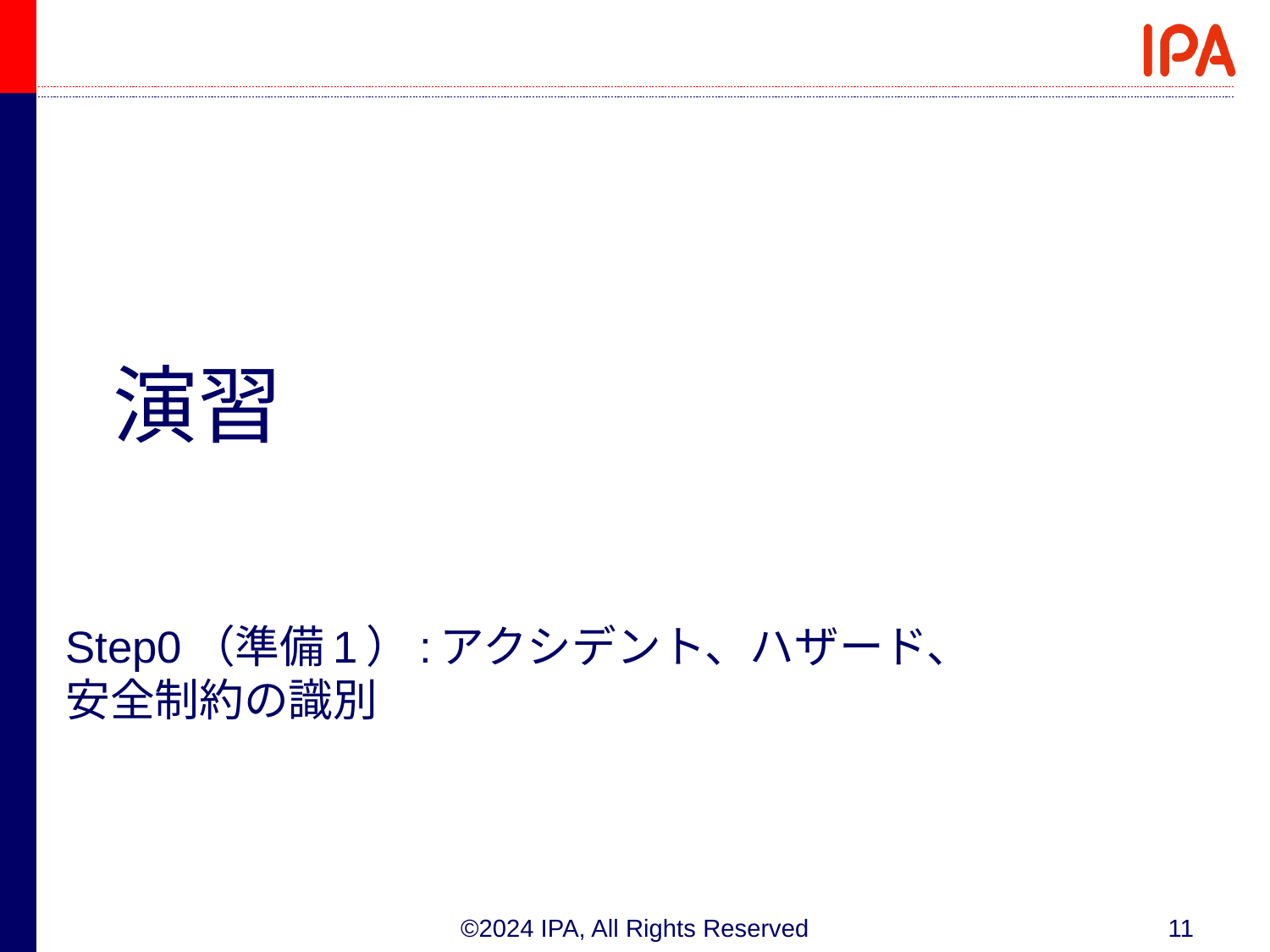

演習
# Step0（準備1）:アクシデント、ハザード、 安全制約の識別
©2024 IPA, All Rights Reserved
11